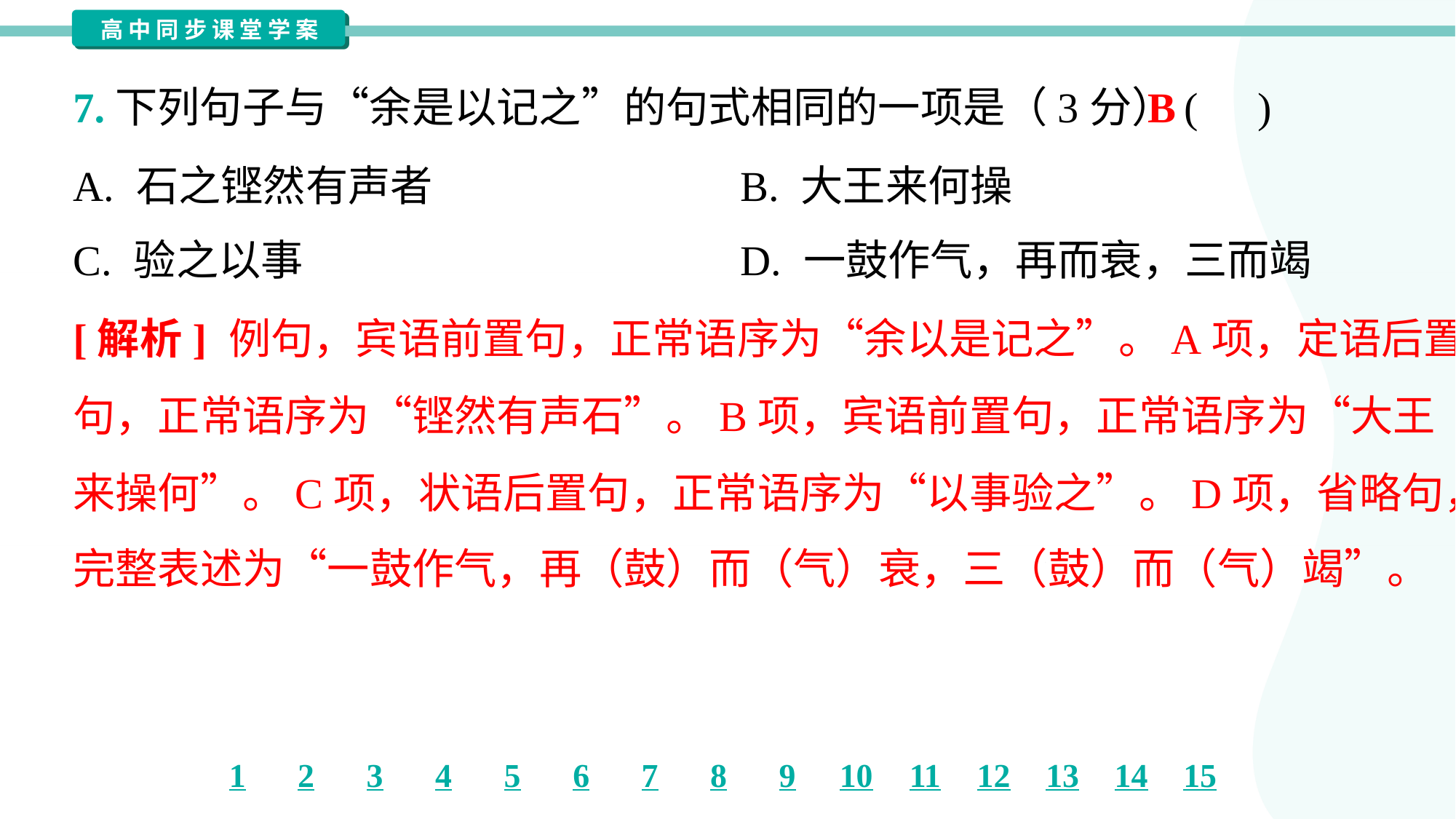

B
7.下列句子与“余是以记之”的句式相同的一项是（3分）(     )
A. 石之铿然有声者	B. 大王来何操
C. 验之以事	D. 一鼓作气，再而衰，三而竭
[解析] 例句，宾语前置句，正常语序为“余以是记之”。A项，定语后置
句，正常语序为“铿然有声石”。B项，宾语前置句，正常语序为“大王
来操何”。C项，状语后置句，正常语序为“以事验之”。D项，省略句，
完整表述为“一鼓作气，再（鼓）而（气）衰，三（鼓）而（气）竭”。